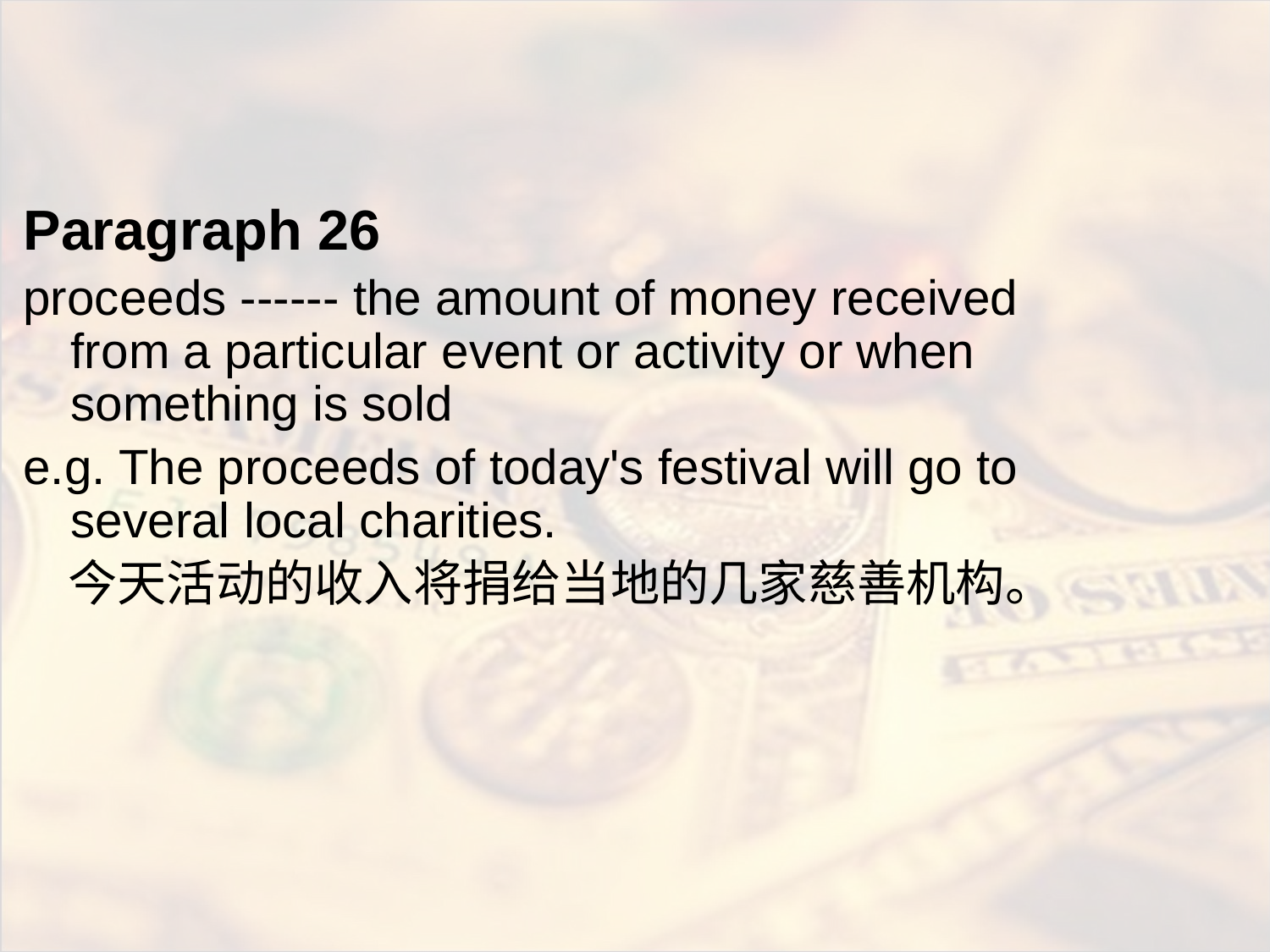

#

Paragraph 26
proceeds ------ the amount of money received from a particular event or activity or when something is sold
e.g. The proceeds of today's festival will go to several local charities.
   今天活动的收入将捐给当地的几家慈善机构。